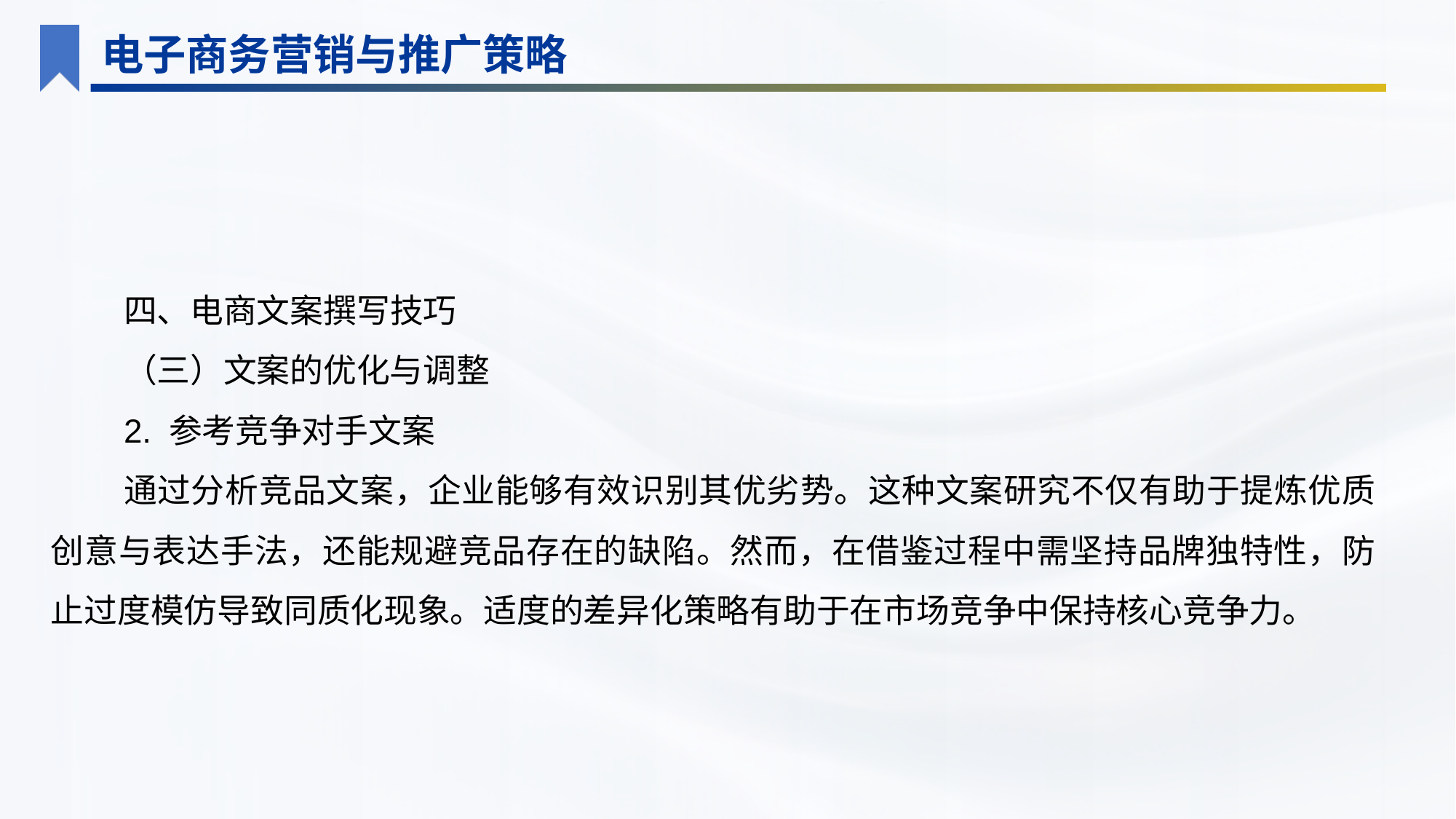

电子商务营销与推广策略
四、电商文案撰写技巧
（三）文案的优化与调整
2. 参考竞争对手文案
通过分析竞品文案，企业能够有效识别其优劣势。这种文案研究不仅有助于提炼优质创意与表达手法，还能规避竞品存在的缺陷。然而，在借鉴过程中需坚持品牌独特性，防止过度模仿导致同质化现象。适度的差异化策略有助于在市场竞争中保持核心竞争力。